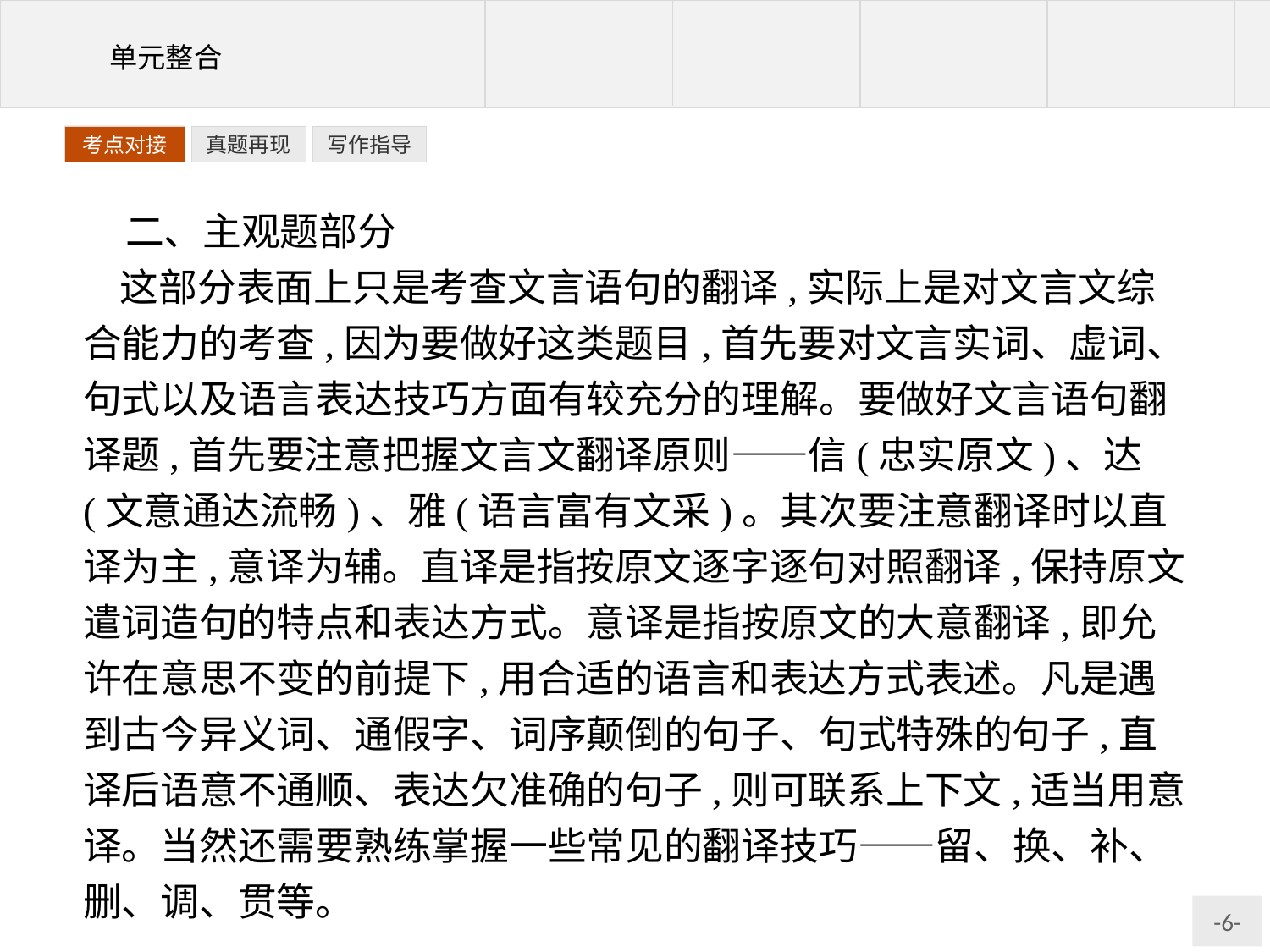

写作指导
考点对接
真题再现
二、主观题部分
这部分表面上只是考查文言语句的翻译,实际上是对文言文综合能力的考查,因为要做好这类题目,首先要对文言实词、虚词、句式以及语言表达技巧方面有较充分的理解。要做好文言语句翻译题,首先要注意把握文言文翻译原则——信(忠实原文)、达(文意通达流畅)、雅(语言富有文采)。其次要注意翻译时以直译为主,意译为辅。直译是指按原文逐字逐句对照翻译,保持原文遣词造句的特点和表达方式。意译是指按原文的大意翻译,即允许在意思不变的前提下,用合适的语言和表达方式表述。凡是遇到古今异义词、通假字、词序颠倒的句子、句式特殊的句子,直译后语意不通顺、表达欠准确的句子,则可联系上下文,适当用意译。当然还需要熟练掌握一些常见的翻译技巧——留、换、补、删、调、贯等。